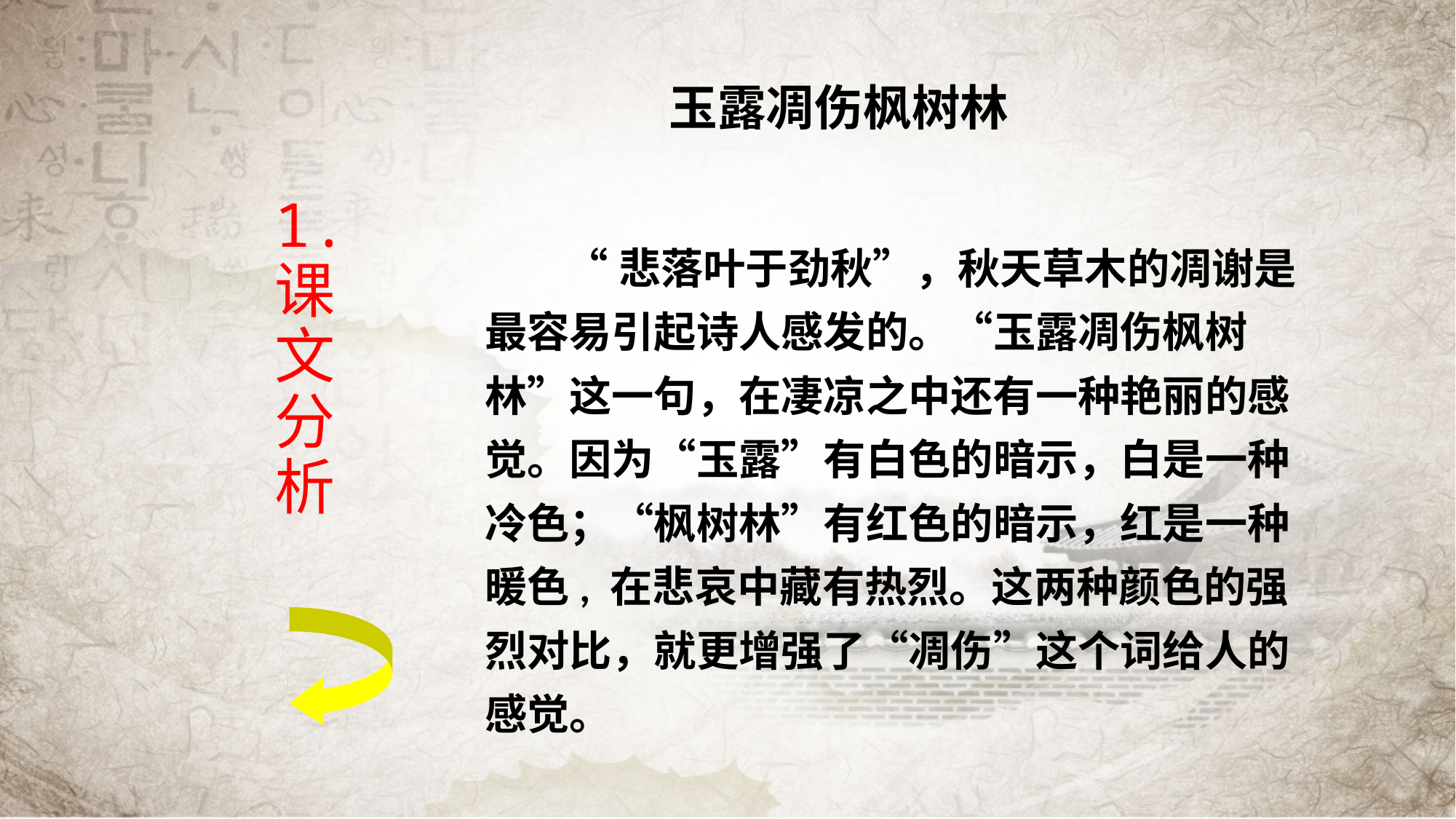

# 1. 课 文 分 析
玉露凋伤枫树林

                “悲落叶于劲秋”，秋天草木的凋谢是最容易引起诗人感发的。“玉露凋伤枫树林”这一句，在凄凉之中还有一种艳丽的感觉。因为“玉露”有白色的暗示，白是一种冷色；“枫树林”有红色的暗示，红是一种暖色, 在悲哀中藏有热烈。这两种颜色的强烈对比，就更增强了“凋伤”这个词给人的感觉。